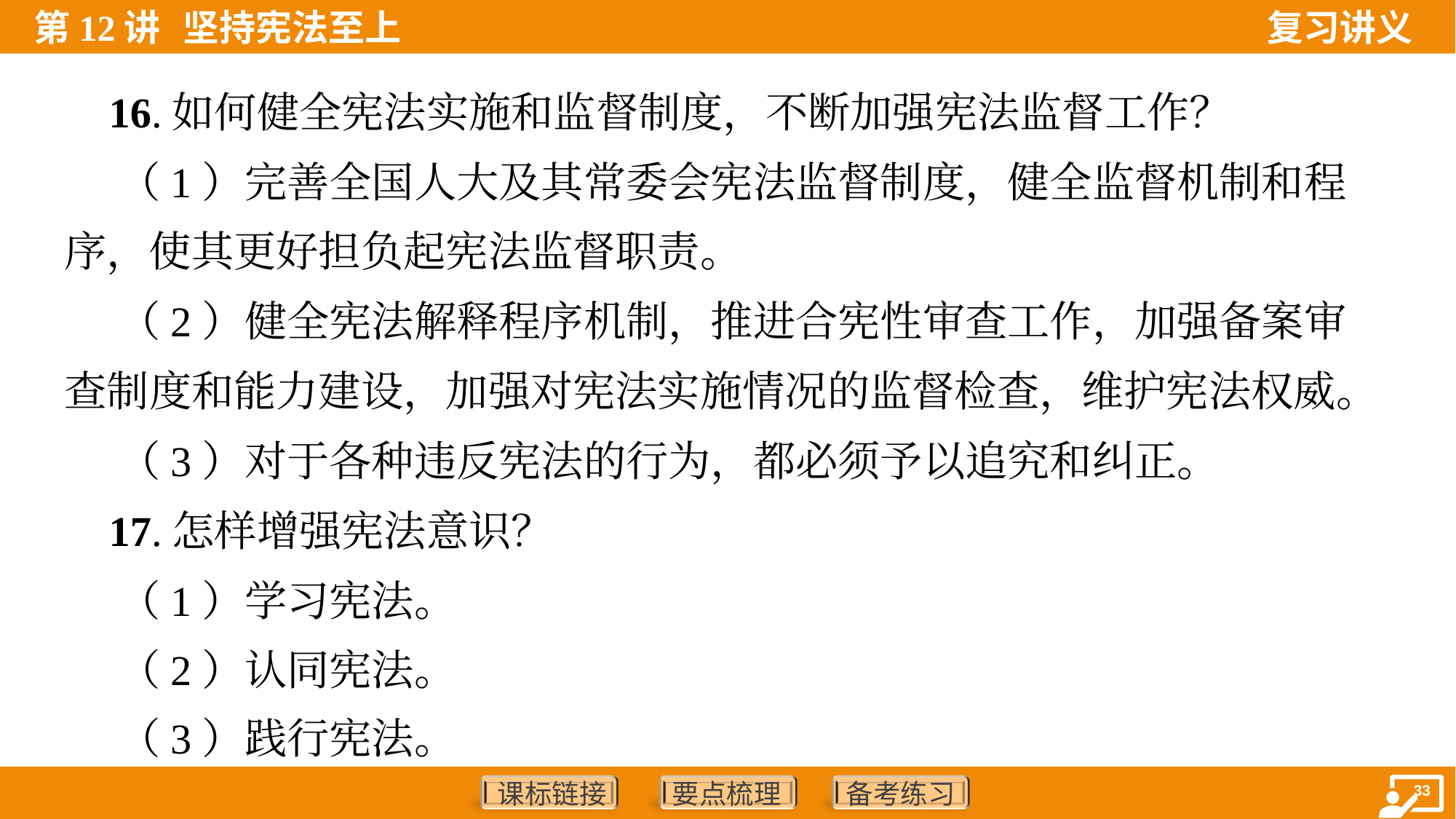

16.如何健全宪法实施和监督制度，不断加强宪法监督工作？
    （1）完善全国人大及其常委会宪法监督制度，健全监督机制和程
序，使其更好担负起宪法监督职责。
    （2）健全宪法解释程序机制，推进合宪性审查工作，加强备案审
查制度和能力建设，加强对宪法实施情况的监督检查，维护宪法权威。
    （3）对于各种违反宪法的行为，都必须予以追究和纠正。
    17.怎样增强宪法意识？
    （1）学习宪法。
    （2）认同宪法。
    （3）践行宪法。